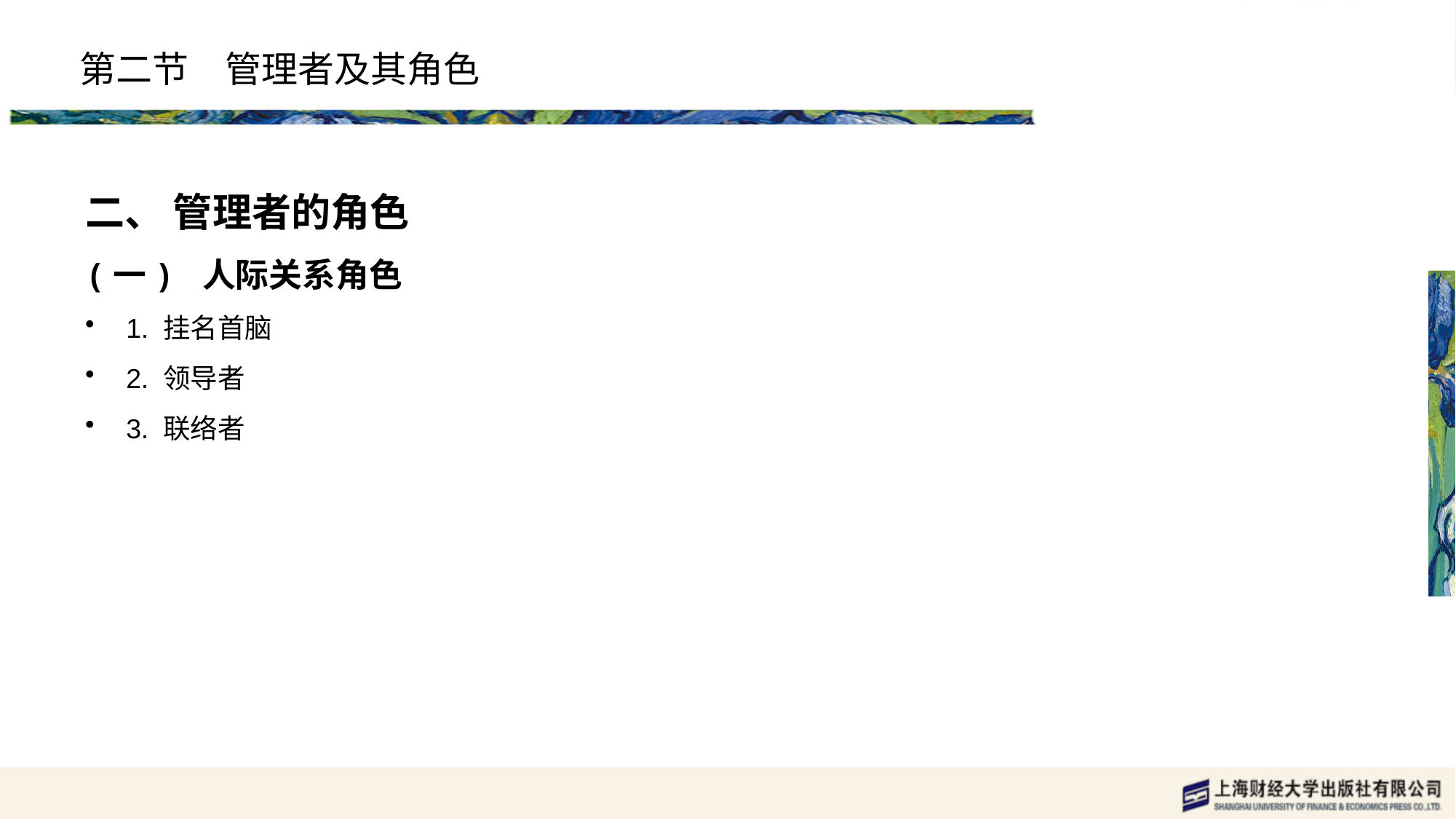

# 第二节　管理者及其角色
二、 管理者的角色
(一) 人际关系角色
1. 挂名首脑
2. 领导者
3. 联络者